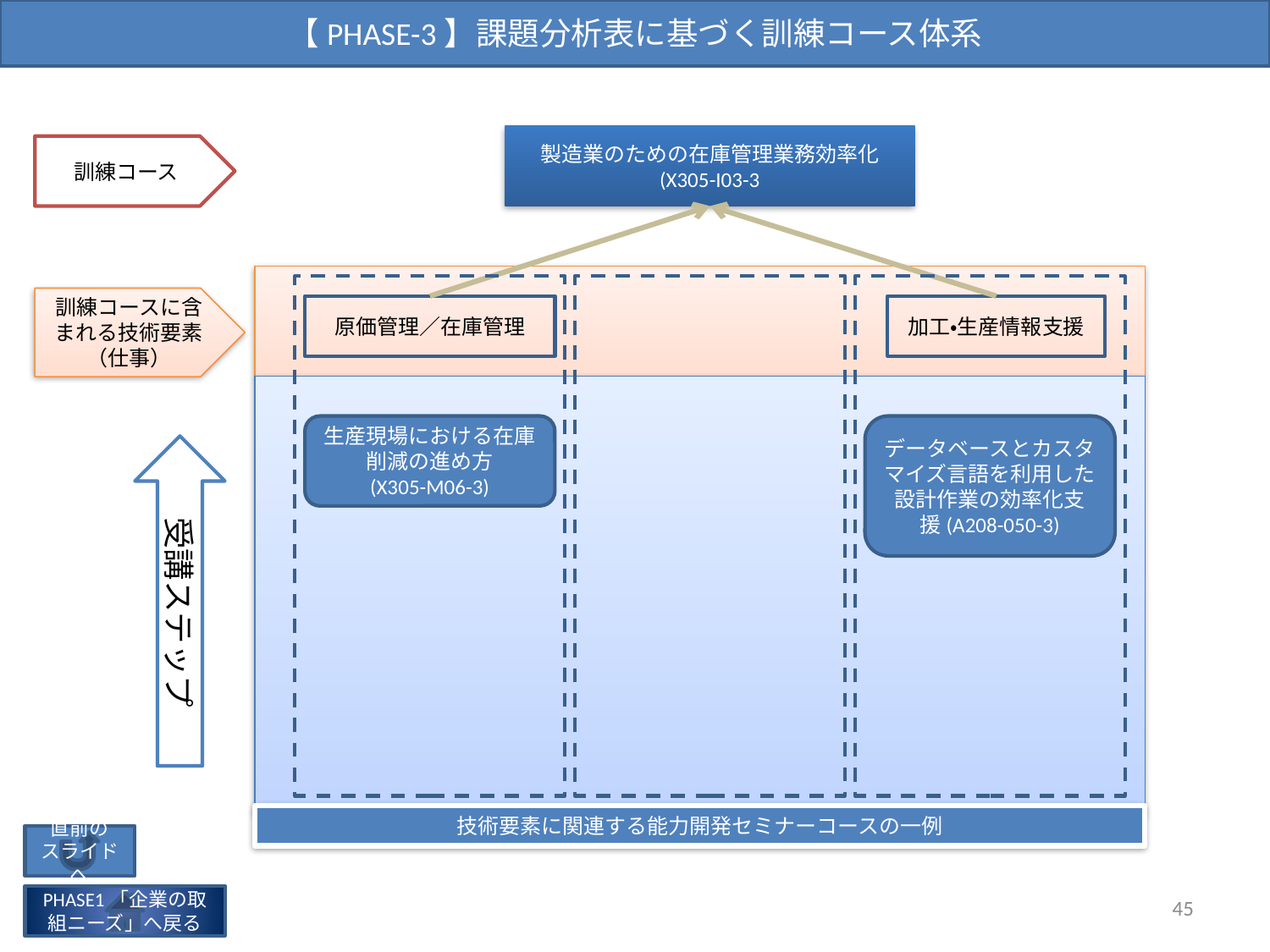

【PHASE-3】課題分析表に基づく訓練コース体系
製造業のための在庫管理業務効率化
(X305-I03-3
訓練コース

訓練コースに含まれる技術要素
（仕事）
原価管理／在庫管理
加工・生産情報支援

生産現場における在庫削減の進め方
(X305-M06-3)
データベースとカスタマイズ言語を利用した設計作業の効率化支援(A208-050-3)
受講ステップ
技術要素に関連する能力開発セミナーコースの一例
直前の
スライドへ
45
PHASE1「企業の取組ニーズ」へ戻る